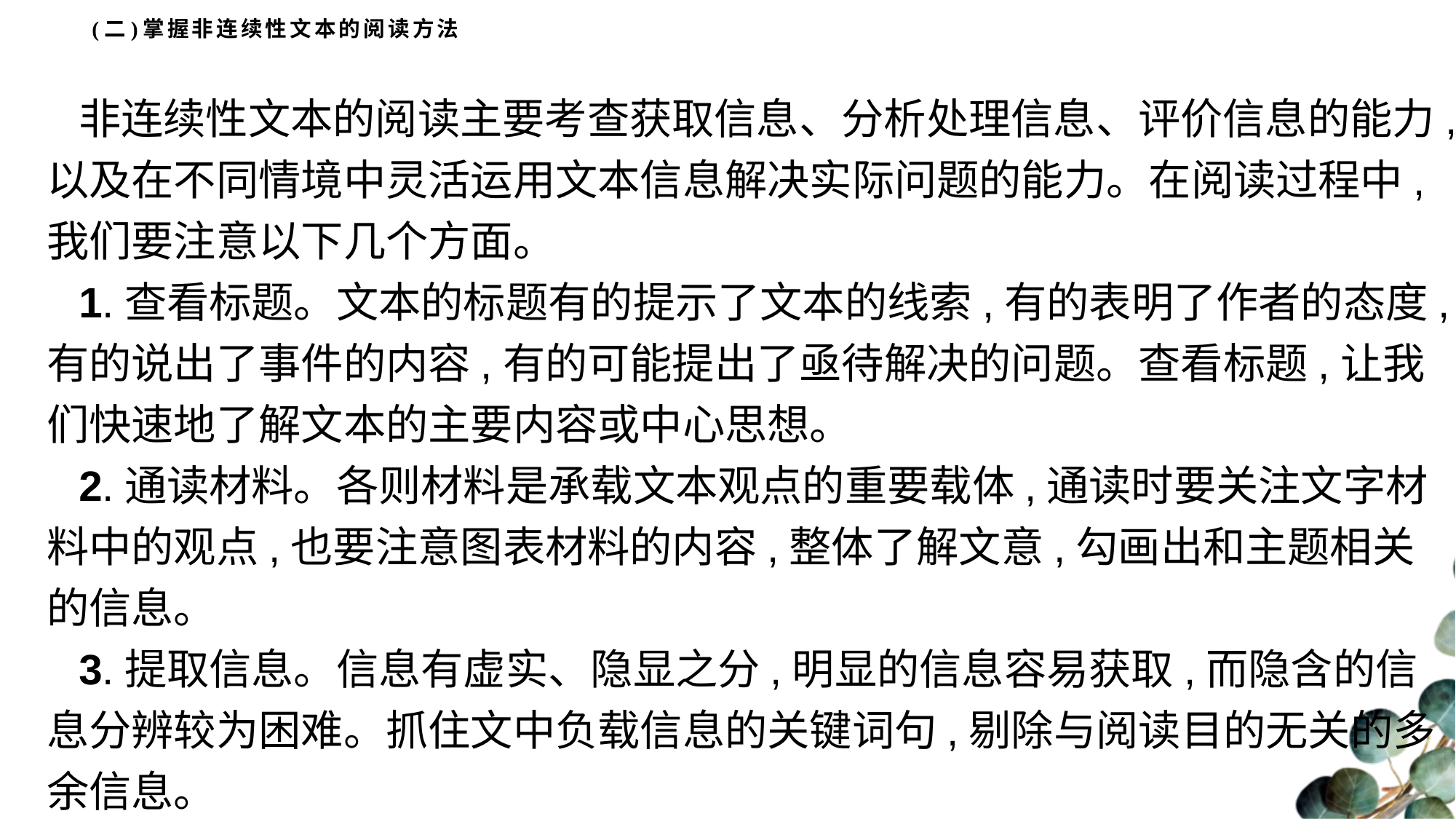

# (二)掌握非连续性文本的阅读方法
非连续性文本的阅读主要考查获取信息、分析处理信息、评价信息的能力,以及在不同情境中灵活运用文本信息解决实际问题的能力。在阅读过程中,我们要注意以下几个方面。
1.查看标题。文本的标题有的提示了文本的线索,有的表明了作者的态度,有的说出了事件的内容,有的可能提出了亟待解决的问题。查看标题,让我们快速地了解文本的主要内容或中心思想。
2.通读材料。各则材料是承载文本观点的重要载体,通读时要关注文字材料中的观点,也要注意图表材料的内容,整体了解文意,勾画出和主题相关的信息。
3.提取信息。信息有虚实、隐显之分,明显的信息容易获取,而隐含的信息分辨较为困难。抓住文中负载信息的关键词句,剔除与阅读目的无关的多余信息。